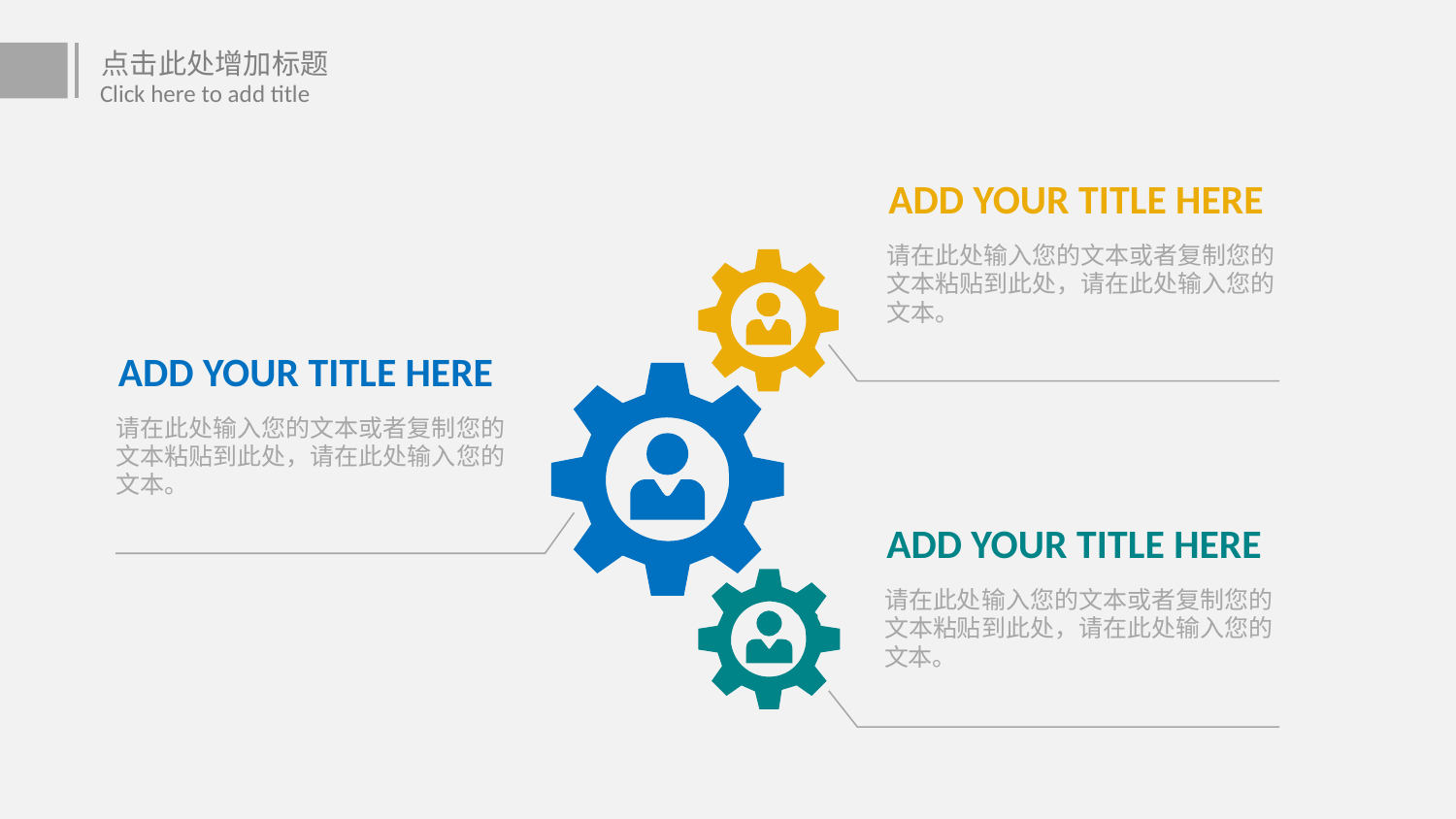

点击此处增加标题

Click here to add title
ADD YOUR TITLE HERE
请在此处输入您的文本或者复制您的文本粘贴到此处，请在此处输入您的文本。

ADD YOUR TITLE HERE

请在此处输入您的文本或者复制您的文本粘贴到此处，请在此处输入您的文本。
ADD YOUR TITLE HERE

请在此处输入您的文本或者复制您的文本粘贴到此处，请在此处输入您的文本。